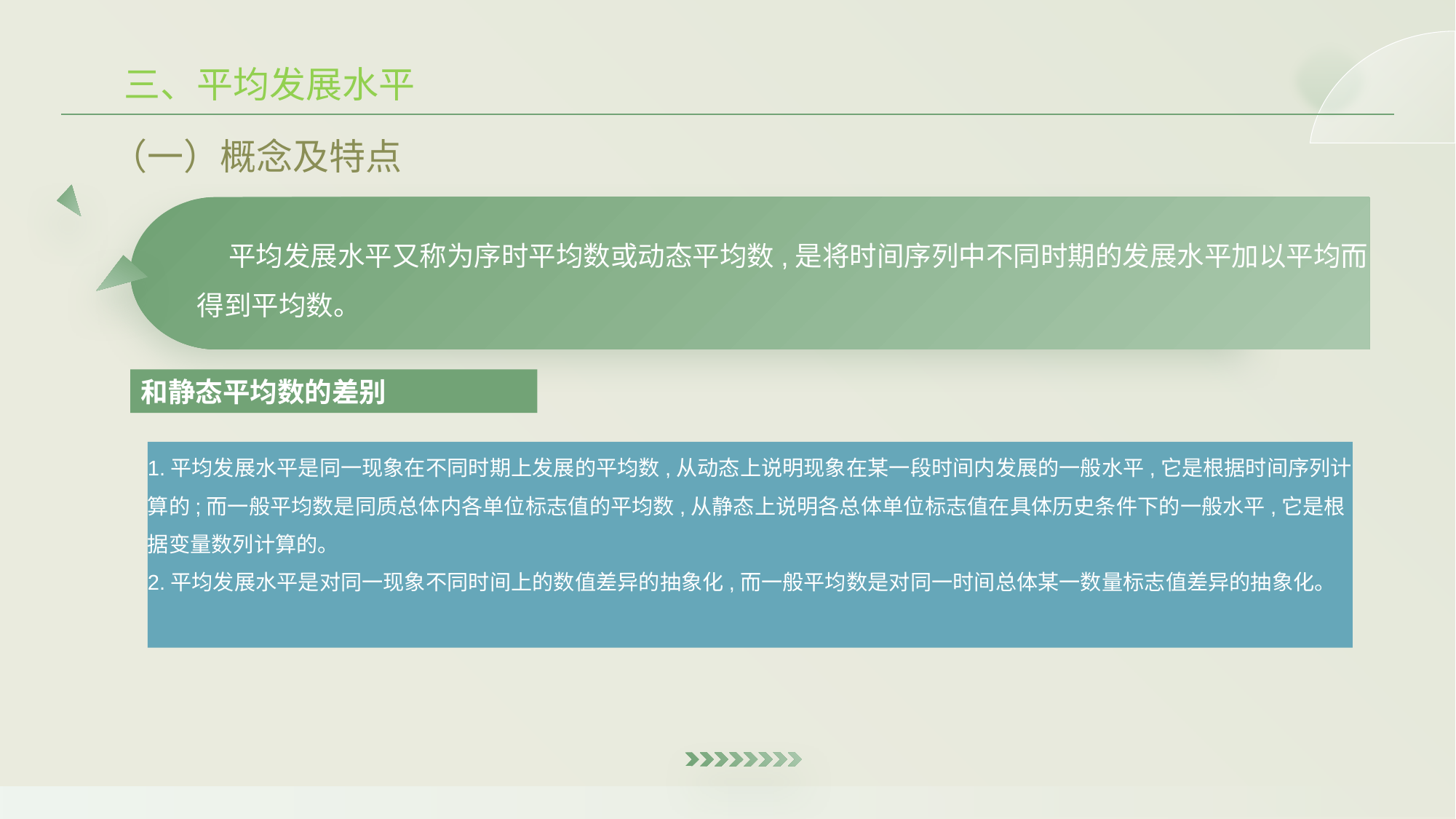

三、平均发展水平
（一）概念及特点

平均发展水平又称为序时平均数或动态平均数,是将时间序列中不同时期的发展水平加以平均而得到平均数。
和静态平均数的差别
1.平均发展水平是同一现象在不同时期上发展的平均数,从动态上说明现象在某一段时间内发展的一般水平,它是根据时间序列计算的;而一般平均数是同质总体内各单位标志值的平均数,从静态上说明各总体单位标志值在具体历史条件下的一般水平,它是根据变量数列计算的。
2.平均发展水平是对同一现象不同时间上的数值差异的抽象化,而一般平均数是对同一时间总体某一数量标志值差异的抽象化。